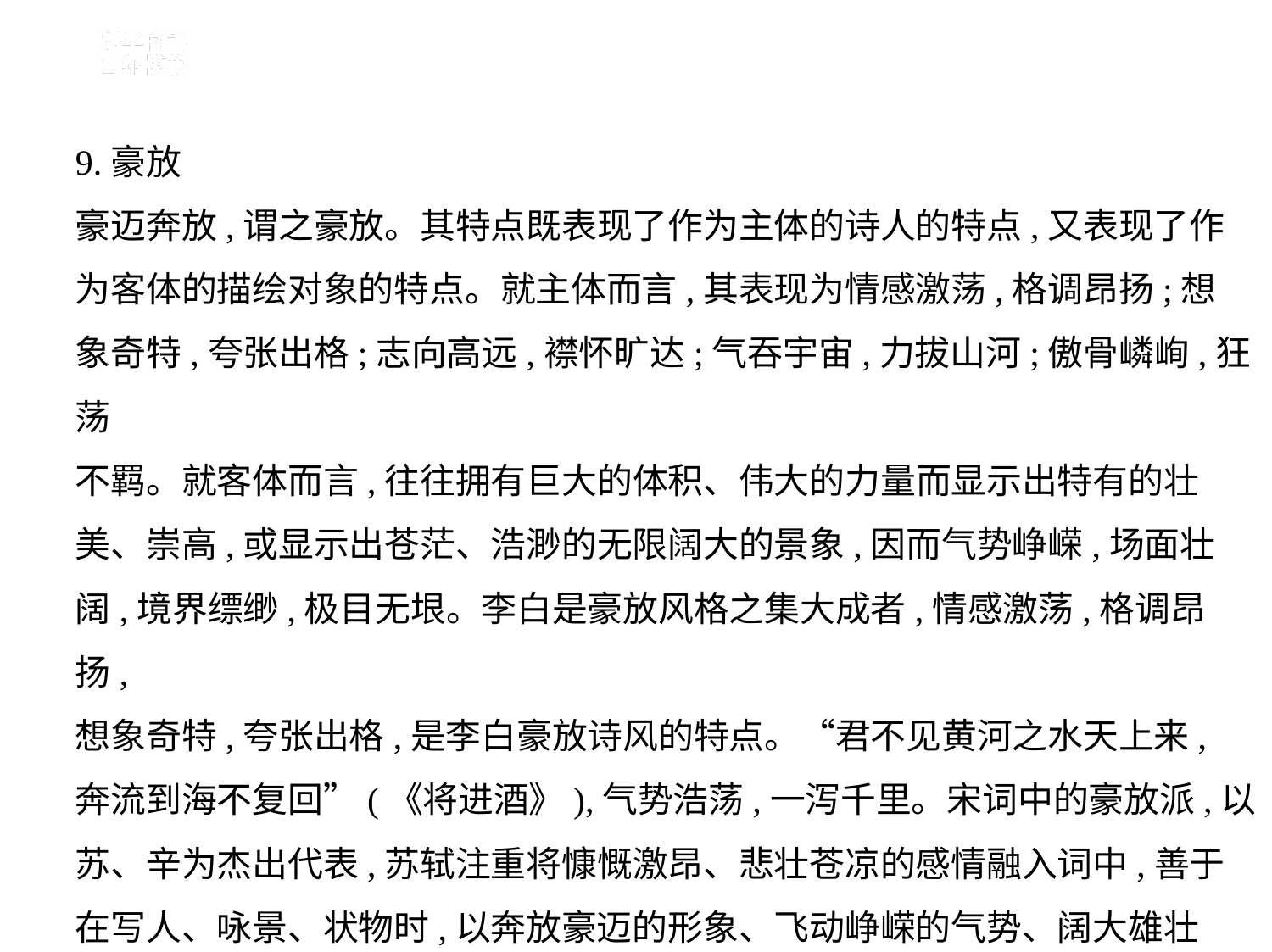

9.豪放
豪迈奔放,谓之豪放。其特点既表现了作为主体的诗人的特点,又表现了作
为客体的描绘对象的特点。就主体而言,其表现为情感激荡,格调昂扬;想
象奇特,夸张出格;志向高远,襟怀旷达;气吞宇宙,力拔山河;傲骨嶙峋,狂荡
不羁。就客体而言,往往拥有巨大的体积、伟大的力量而显示出特有的壮
美、崇高,或显示出苍茫、浩渺的无限阔大的景象,因而气势峥嵘,场面壮
阔,境界缥缈,极目无垠。李白是豪放风格之集大成者,情感激荡,格调昂扬,
想象奇特,夸张出格,是李白豪放诗风的特点。“君不见黄河之水天上来,
奔流到海不复回”(《将进酒》),气势浩荡,一泻千里。宋词中的豪放派,以
苏、辛为杰出代表,苏轼注重将慷慨激昂、悲壮苍凉的感情融入词中,善于
在写人、咏景、状物时,以奔放豪迈的形象、飞动峥嵘的气势、阔大雄壮
的场面取胜,《念奴娇·赤壁怀古》是其代表作。